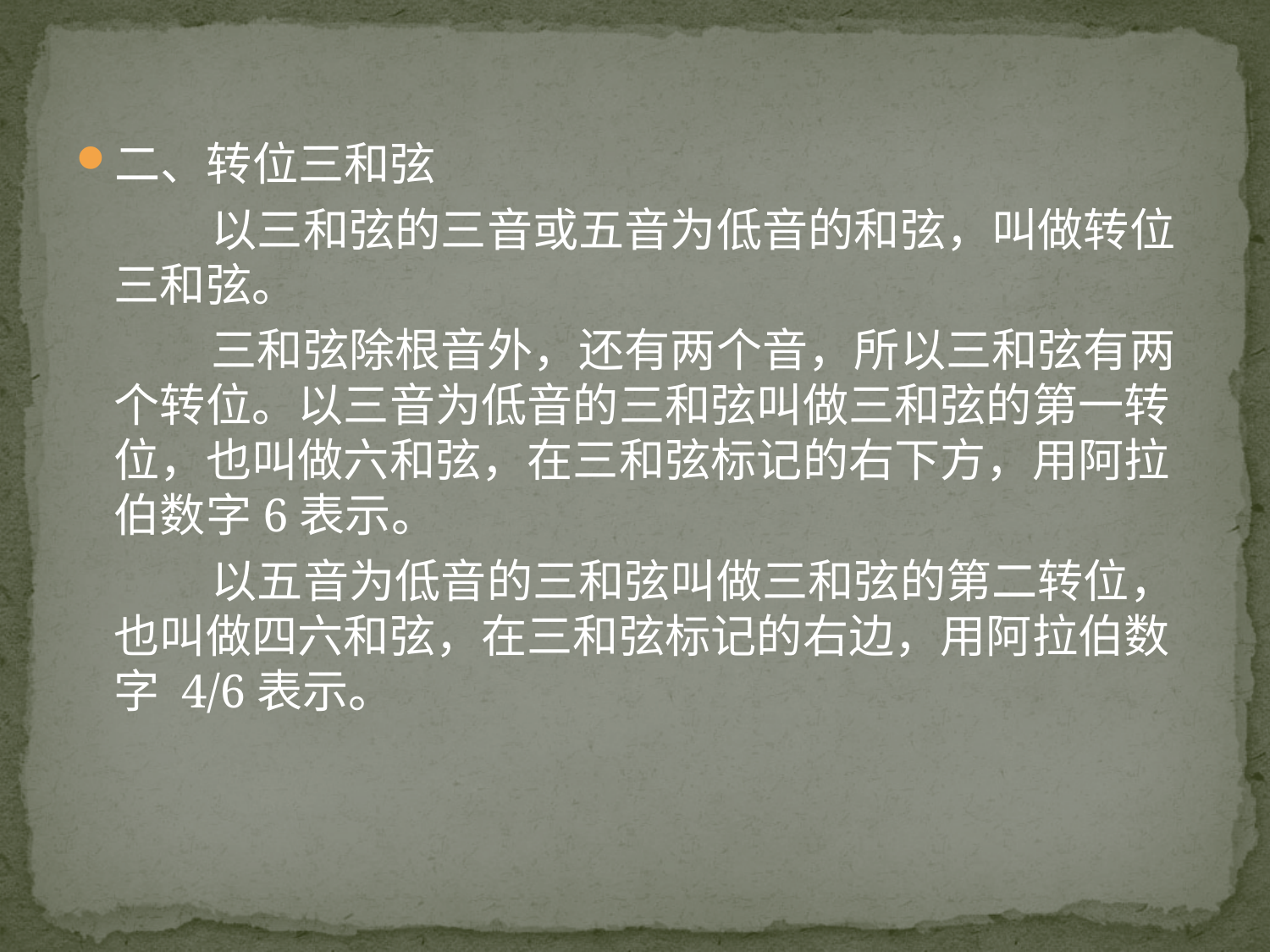

二、转位三和弦
            以三和弦的三音或五音为低音的和弦，叫做转位三和弦。
            三和弦除根音外，还有两个音，所以三和弦有两个转位。以三音为低音的三和弦叫做三和弦的第一转位，也叫做六和弦，在三和弦标记的右下方，用阿拉伯数字6表示。
            以五音为低音的三和弦叫做三和弦的第二转位，也叫做四六和弦，在三和弦标记的右边，用阿拉伯数字 4/6表示。